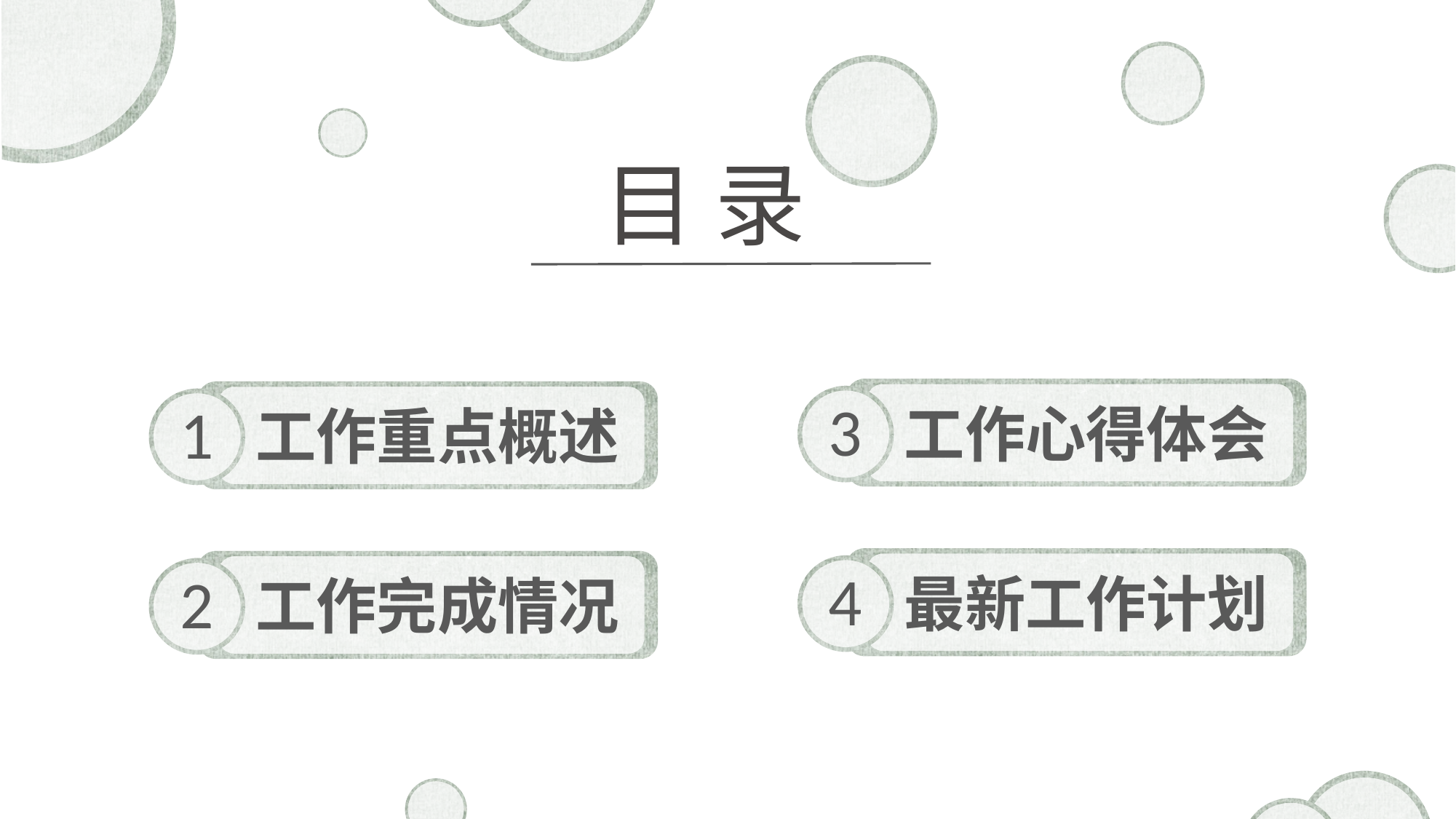

目 录

3

工作心得体会

1

工作重点概述

4

最新工作计划

2

工作完成情况